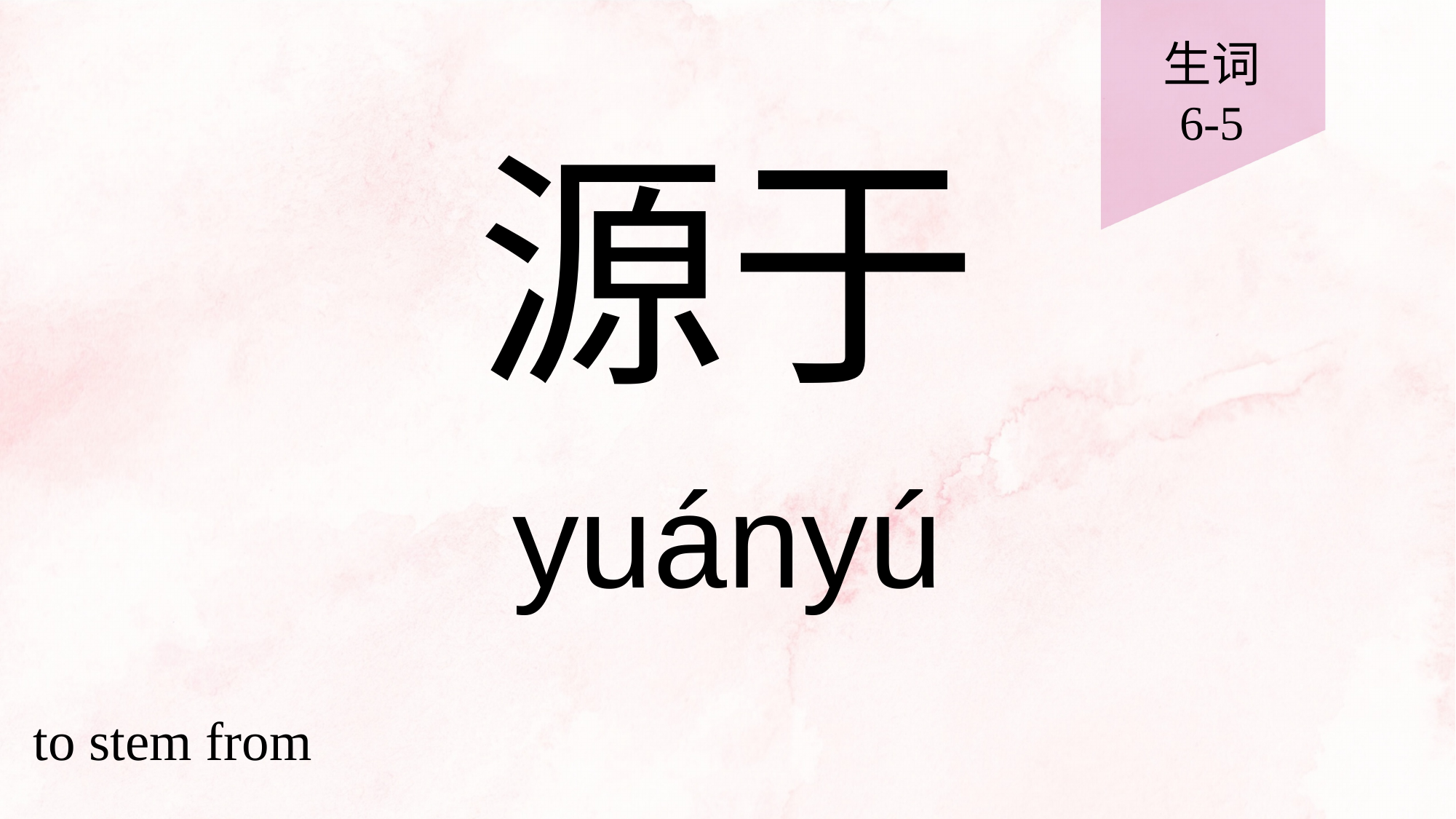

生词
6-5
# 源于
yuányú
to stem from